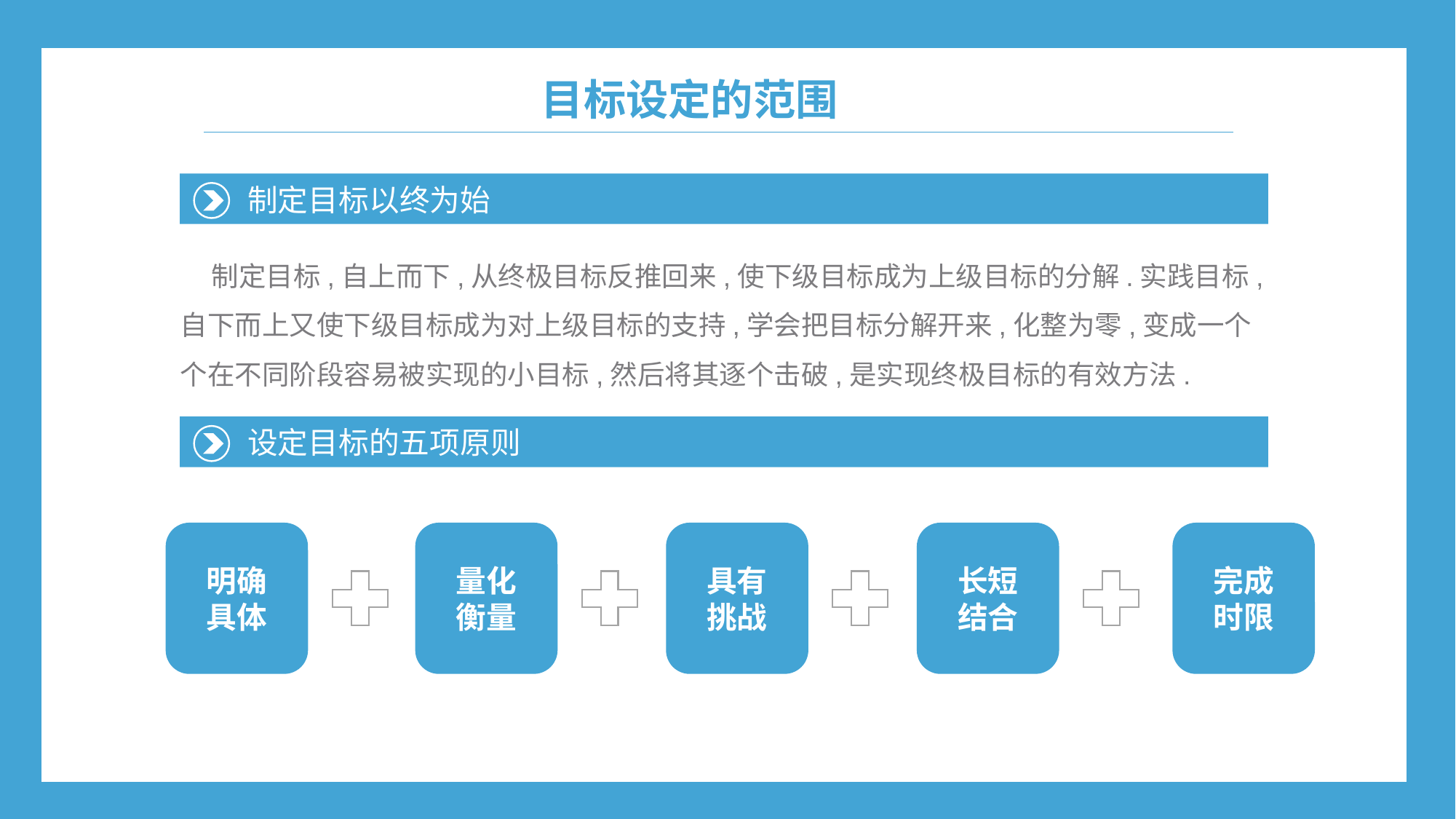

目标设定的范围

制定目标以终为始
    制定目标,自上而下,从终极目标反推回来,使下级目标成为上级目标的分解.实践目标,自下而上又使下级目标成为对上级目标的支持,学会把目标分解开来,化整为零,变成一个个在不同阶段容易被实现的小目标,然后将其逐个击破,是实现终极目标的有效方法.

设定目标的五项原则
明确
具体
量化
衡量
具有
挑战
长短
结合
完成
时限